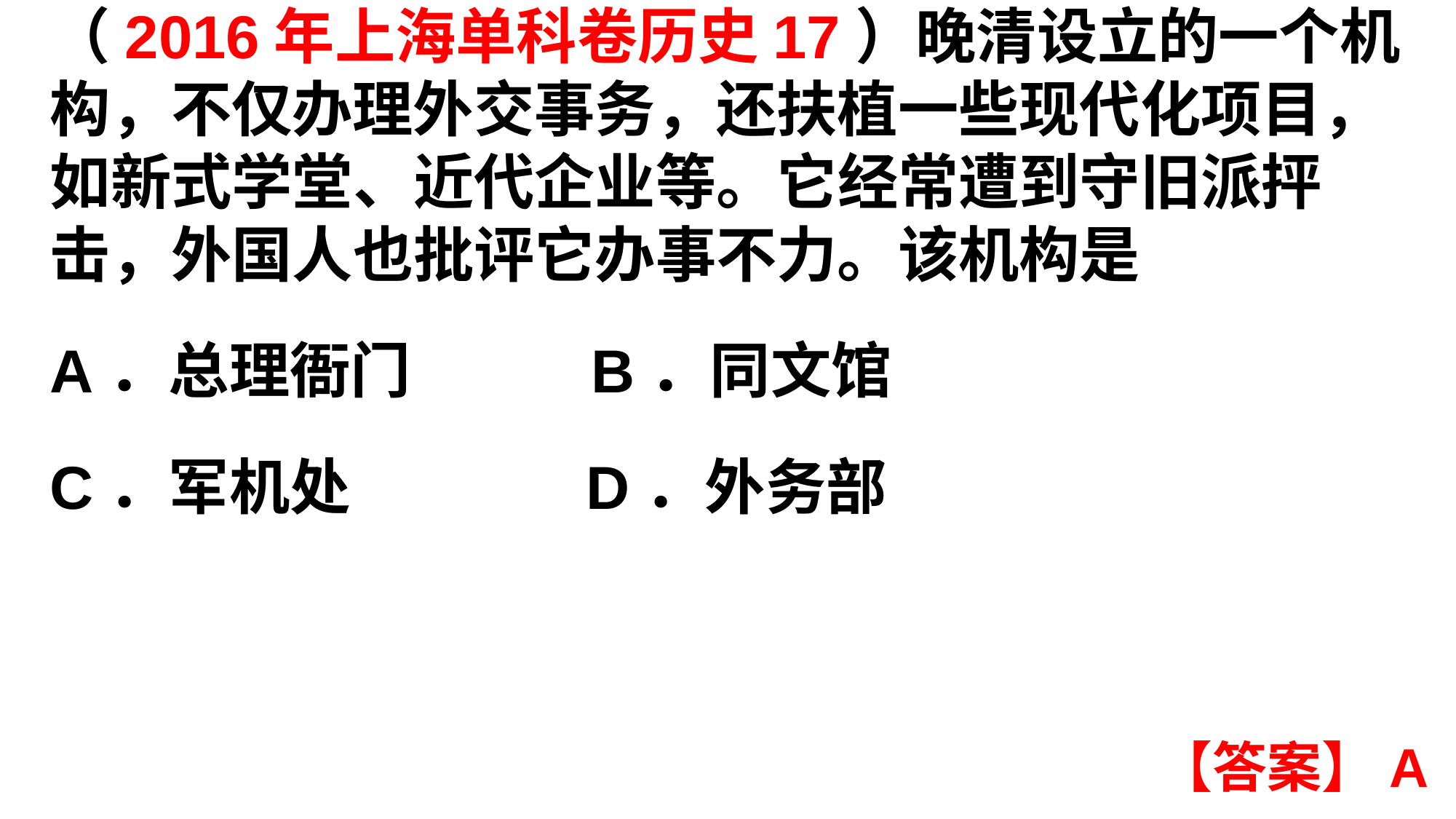

（2016年上海单科卷历史17）晚清设立的一个机构，不仅办理外交事务，还扶植一些现代化项目，如新式学堂、近代企业等。它经常遭到守旧派抨击，外国人也批评它办事不力。该机构是A．总理衙门            B．同文馆
C．军机处                D．外务部

【答案】A